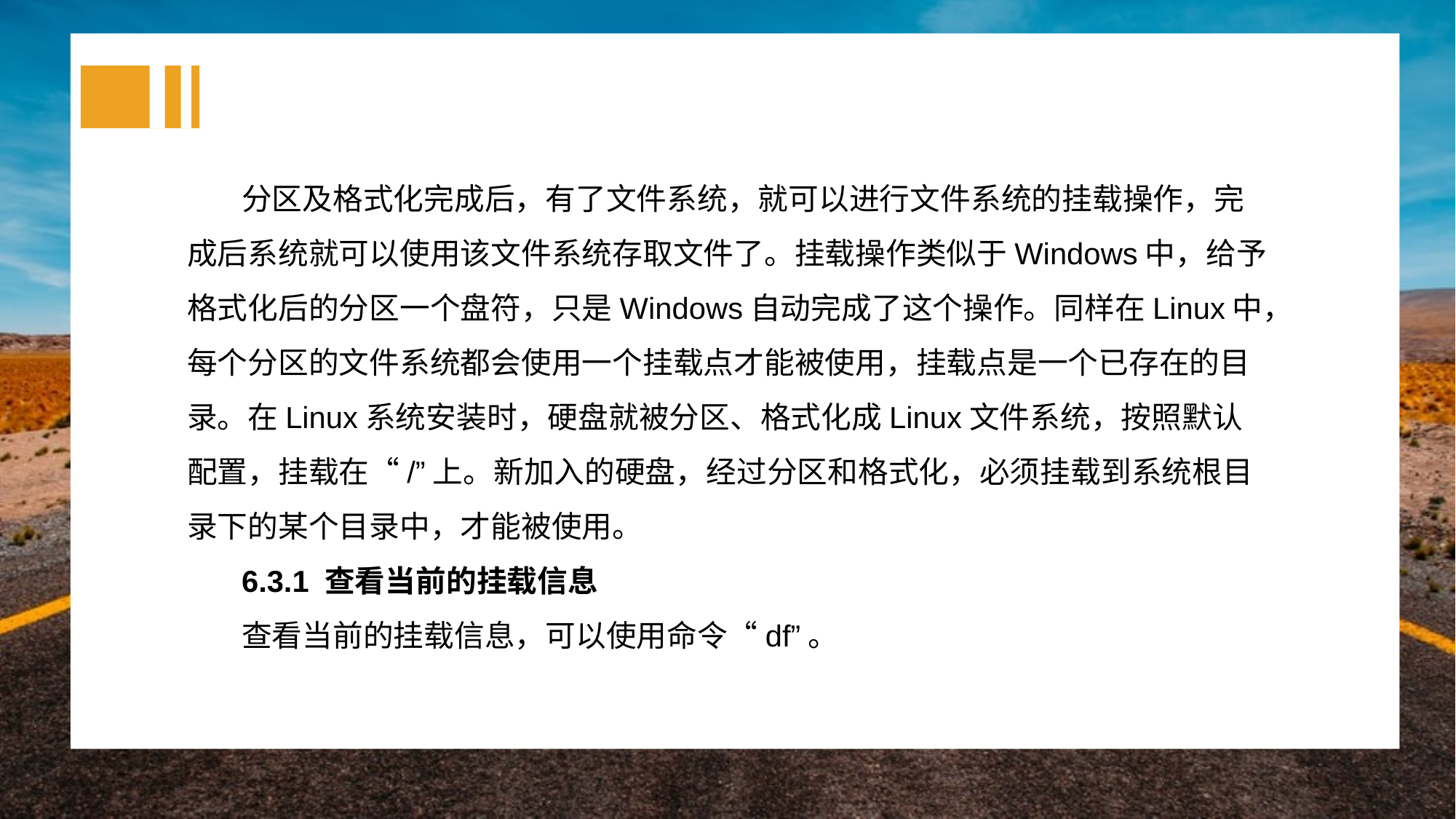

分区及格式化完成后，有了文件系统，就可以进行文件系统的挂载操作，完成后系统就可以使用该文件系统存取文件了。挂载操作类似于Windows中，给予格式化后的分区一个盘符，只是Windows自动完成了这个操作。同样在Linux中，每个分区的文件系统都会使用一个挂载点才能被使用，挂载点是一个已存在的目录。在Linux系统安装时，硬盘就被分区、格式化成Linux文件系统，按照默认配置，挂载在“/”上。新加入的硬盘，经过分区和格式化，必须挂载到系统根目录下的某个目录中，才能被使用。
6.3.1 查看当前的挂载信息
查看当前的挂载信息，可以使用命令“df”。